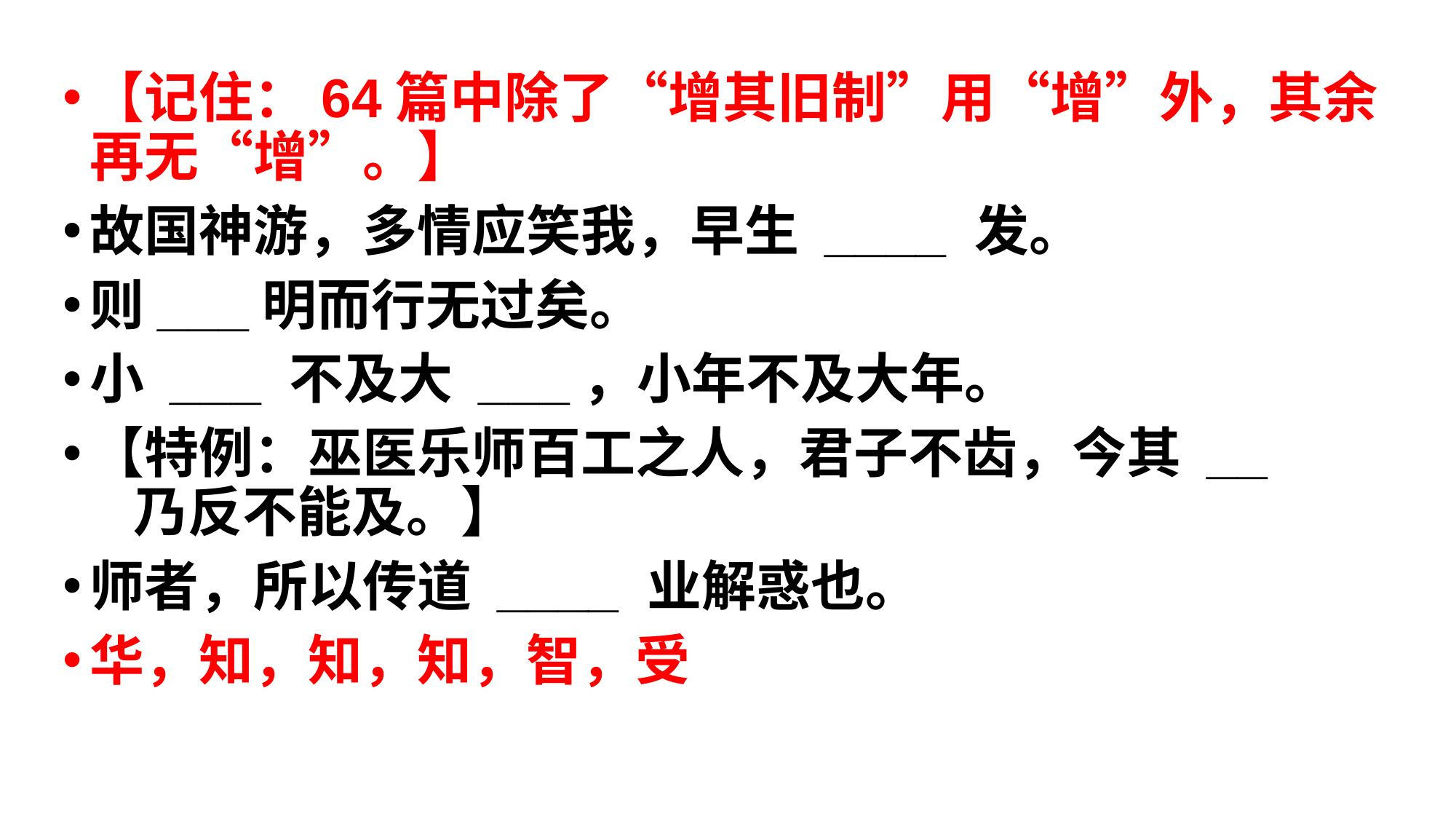

【记住：64篇中除了“增其旧制”用“增”外，其余再无“增”。】
故国神游，多情应笑我，早生 ____ 发。
则___明而行无过矣。
小 ___ 不及大 ___，小年不及大年。
【特例：巫医乐师百工之人，君子不齿，今其 __         乃反不能及。】
师者，所以传道 ____ 业解惑也。
华，知，知，知，智，受